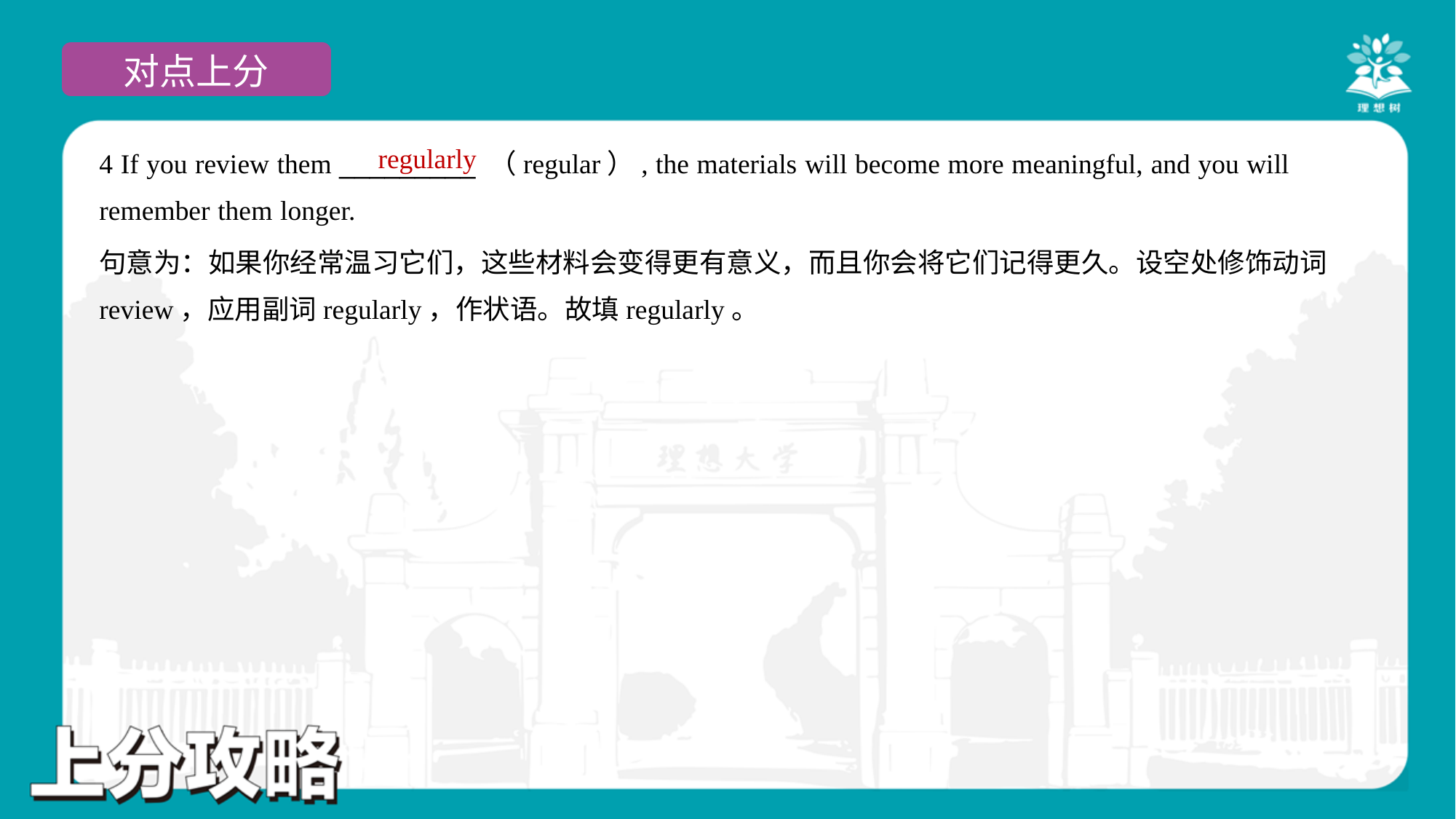

regularly
4 If you review them _________ （regular）, the materials will become more meaningful, and you will
remember them longer.
句意为：如果你经常温习它们，这些材料会变得更有意义，而且你会将它们记得更久。设空处修饰动词
review，应用副词regularly，作状语。故填regularly。